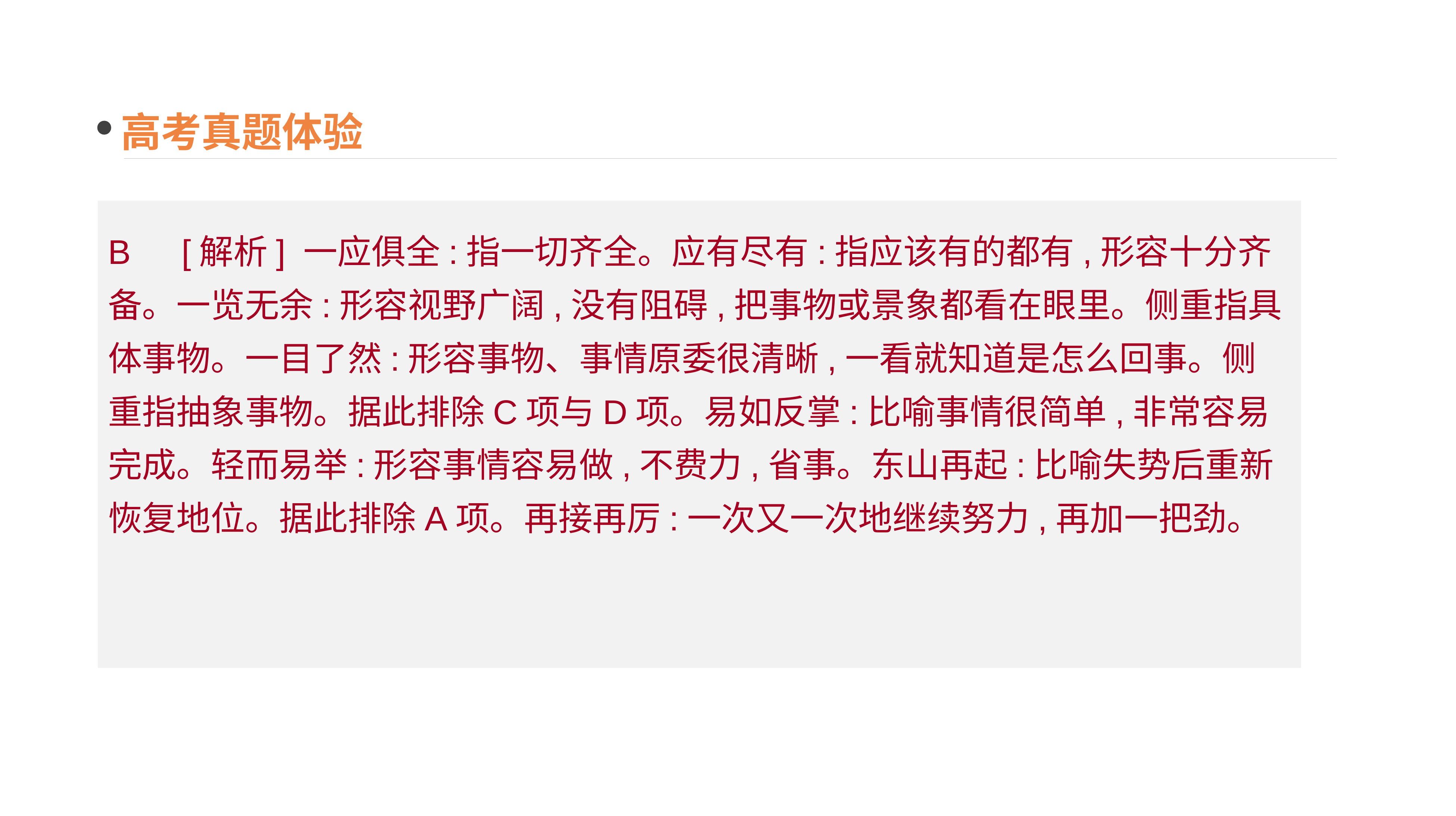

高考真题体验

B　[解析] 一应俱全:指一切齐全。应有尽有:指应该有的都有,形容十分齐备。一览无余:形容视野广阔,没有阻碍,把事物或景象都看在眼里。侧重指具体事物。一目了然:形容事物、事情原委很清晰,一看就知道是怎么回事。侧重指抽象事物。据此排除C项与D项。易如反掌:比喻事情很简单,非常容易完成。轻而易举:形容事情容易做,不费力,省事。东山再起:比喻失势后重新恢复地位。据此排除A项。再接再厉:一次又一次地继续努力,再加一把劲。